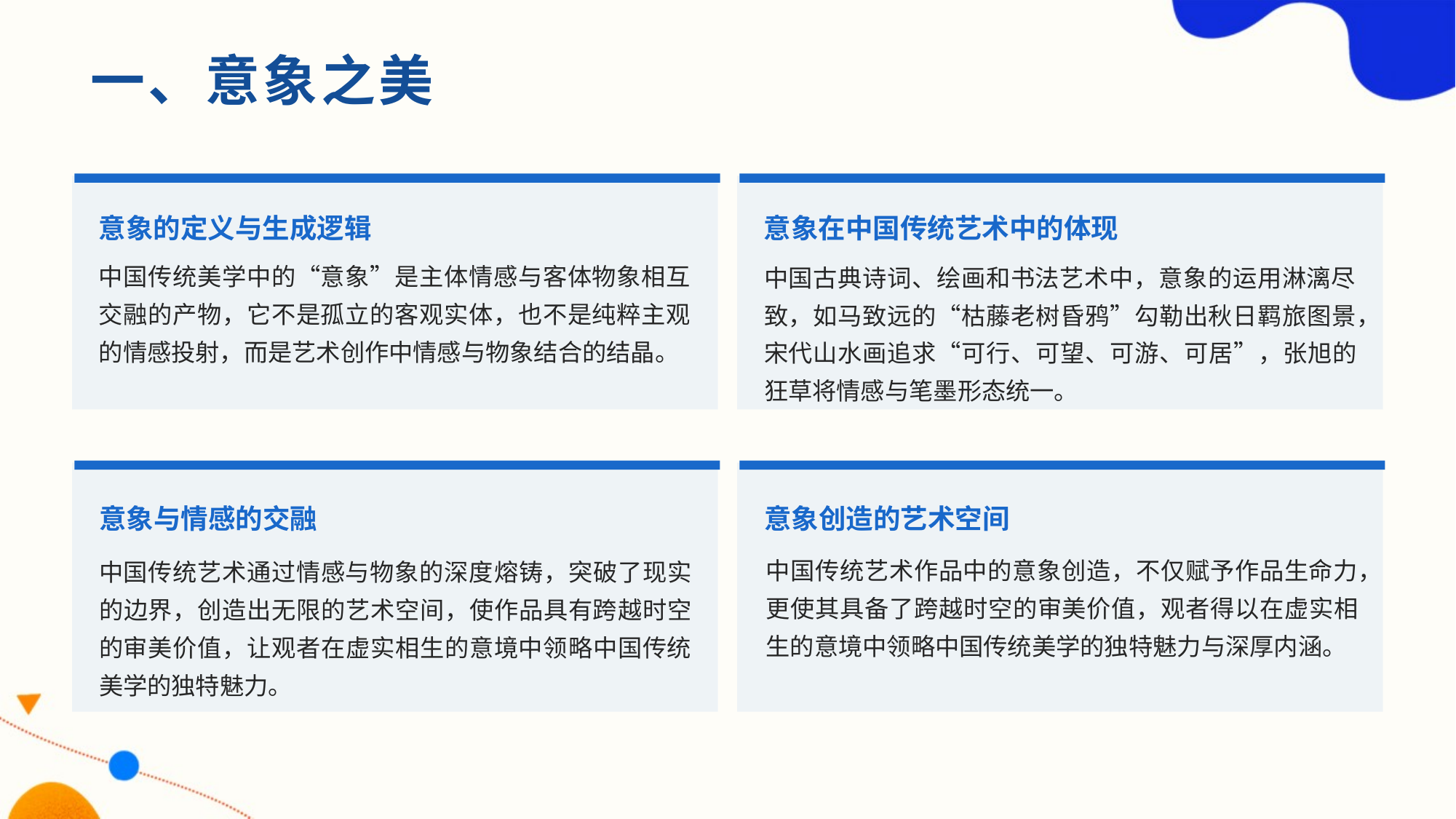

# 一、意象之美

意象的定义与生成逻辑
意象在中国传统艺术中的体现
中国传统美学中的“意象”是主体情感与客体物象相互交融的产物，它不是孤立的客观实体，也不是纯粹主观的情感投射，而是艺术创作中情感与物象结合的结晶。
中国古典诗词、绘画和书法艺术中，意象的运用淋漓尽致，如马致远的“枯藤老树昏鸦”勾勒出秋日羁旅图景，宋代山水画追求“可行、可望、可游、可居”，张旭的狂草将情感与笔墨形态统一。

意象与情感的交融
意象创造的艺术空间
中国传统艺术作品中的意象创造，不仅赋予作品生命力，更使其具备了跨越时空的审美价值，观者得以在虚实相生的意境中领略中国传统美学的独特魅力与深厚内涵。
中国传统艺术通过情感与物象的深度熔铸，突破了现实的边界，创造出无限的艺术空间，使作品具有跨越时空的审美价值，让观者在虚实相生的意境中领略中国传统美学的独特魅力。